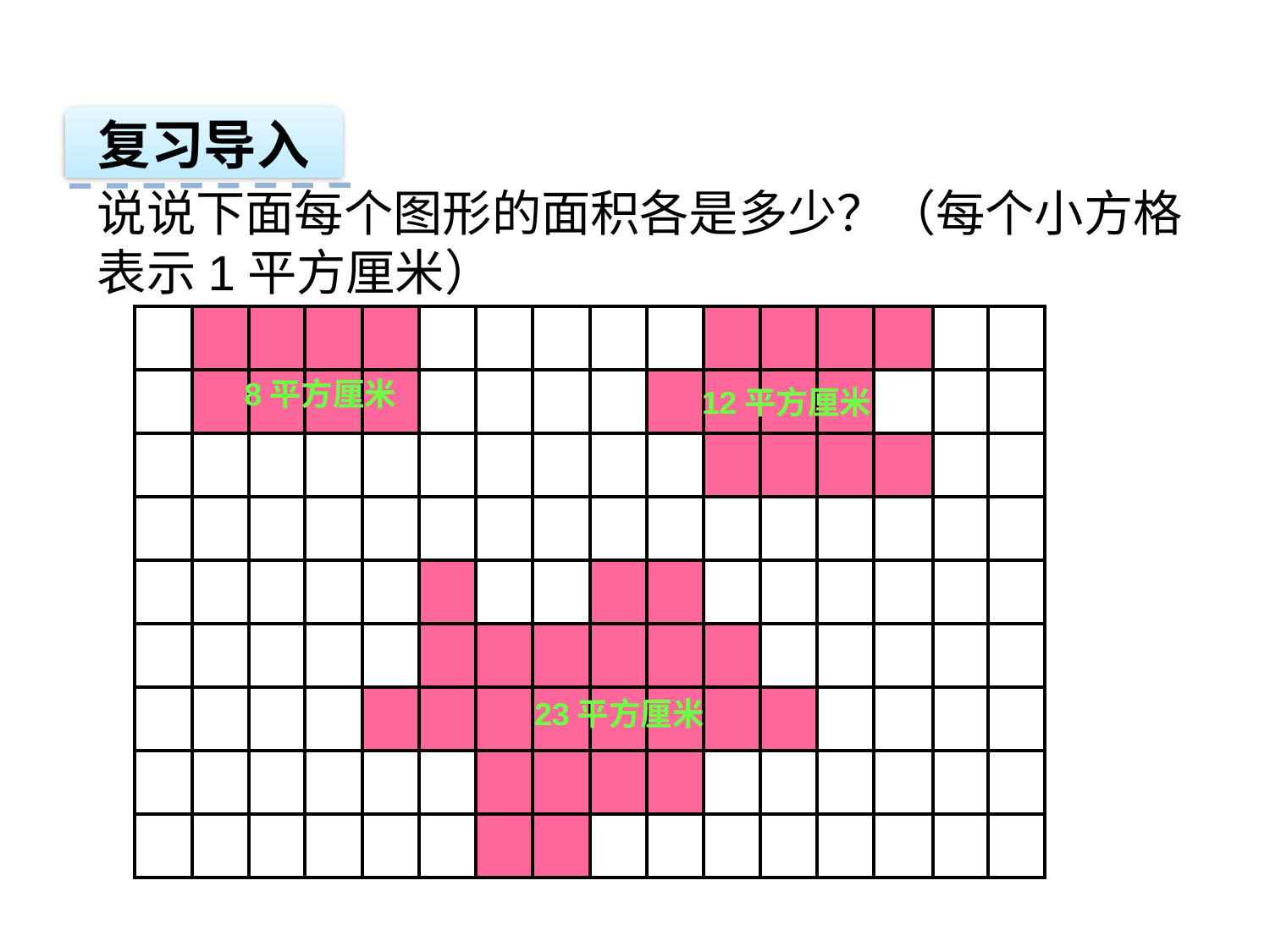

复习导入
说说下面每个图形的面积各是多少？（每个小方格表示1平方厘米）
|  |  |  |  |  |  |  |  |  |  |  |  |  |  |  |  |
| --- | --- | --- | --- | --- | --- | --- | --- | --- | --- | --- | --- | --- | --- | --- | --- |
|  |  |  |  |  |  |  |  |  |  |  |  |  |  |  |  |
|  |  |  |  |  |  |  |  |  |  |  |  |  |  |  |  |
|  |  |  |  |  |  |  |  |  |  |  |  |  |  |  |  |
|  |  |  |  |  |  |  |  |  |  |  |  |  |  |  |  |
|  |  |  |  |  |  |  |  |  |  |  |  |  |  |  |  |
|  |  |  |  |  |  |  |  |  |  |  |  |  |  |  |  |
|  |  |  |  |  |  |  |  |  |  |  |  |  |  |  |  |
|  |  |  |  |  |  |  |  |  |  |  |  |  |  |  |  |
8平方厘米
12平方厘米
23平方厘米